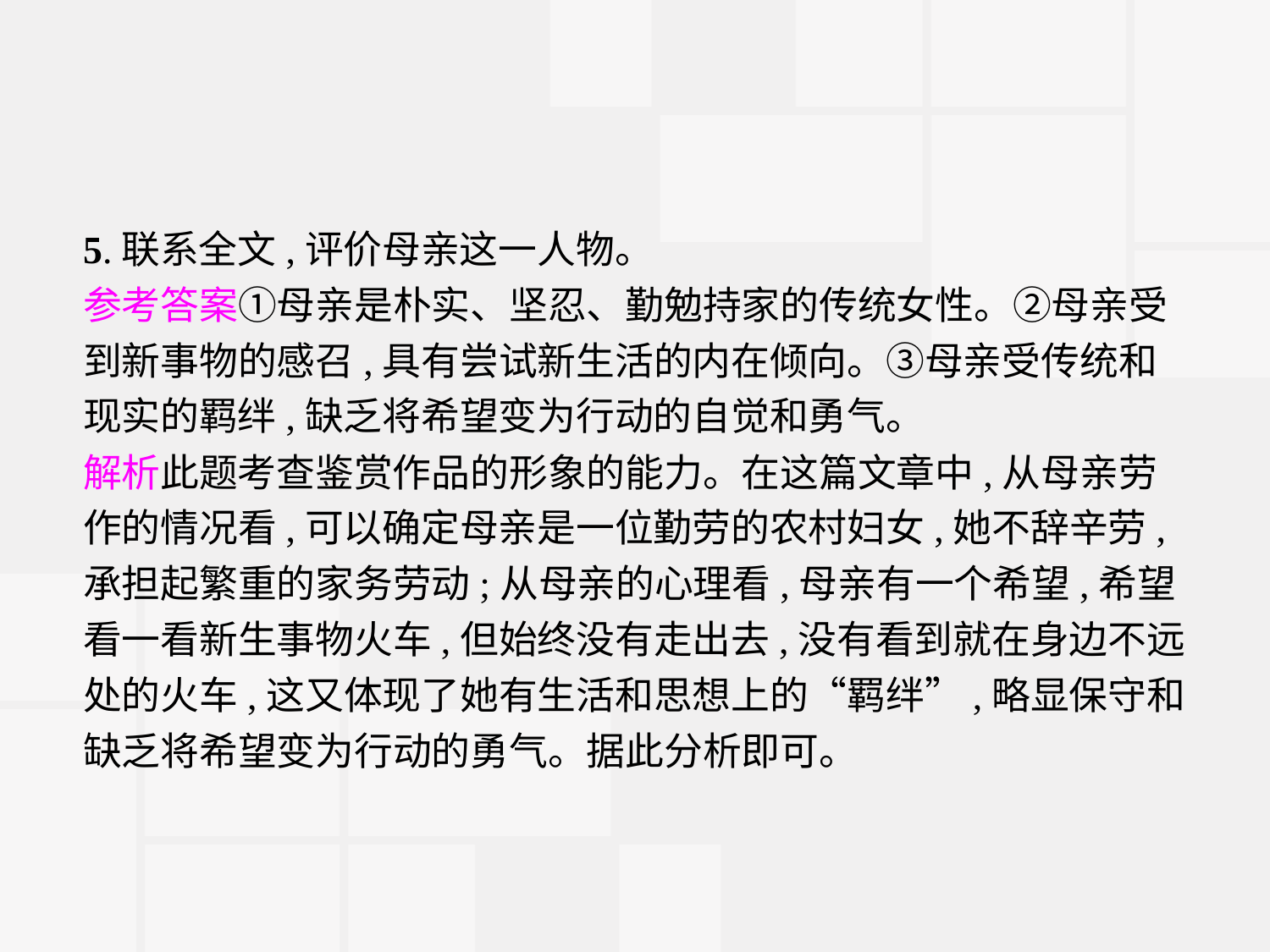

5.联系全文,评价母亲这一人物。
参考答案①母亲是朴实、坚忍、勤勉持家的传统女性。②母亲受到新事物的感召,具有尝试新生活的内在倾向。③母亲受传统和现实的羁绊,缺乏将希望变为行动的自觉和勇气。
解析此题考查鉴赏作品的形象的能力。在这篇文章中,从母亲劳作的情况看,可以确定母亲是一位勤劳的农村妇女,她不辞辛劳,承担起繁重的家务劳动;从母亲的心理看,母亲有一个希望,希望看一看新生事物火车,但始终没有走出去,没有看到就在身边不远处的火车,这又体现了她有生活和思想上的“羁绊”,略显保守和缺乏将希望变为行动的勇气。据此分析即可。